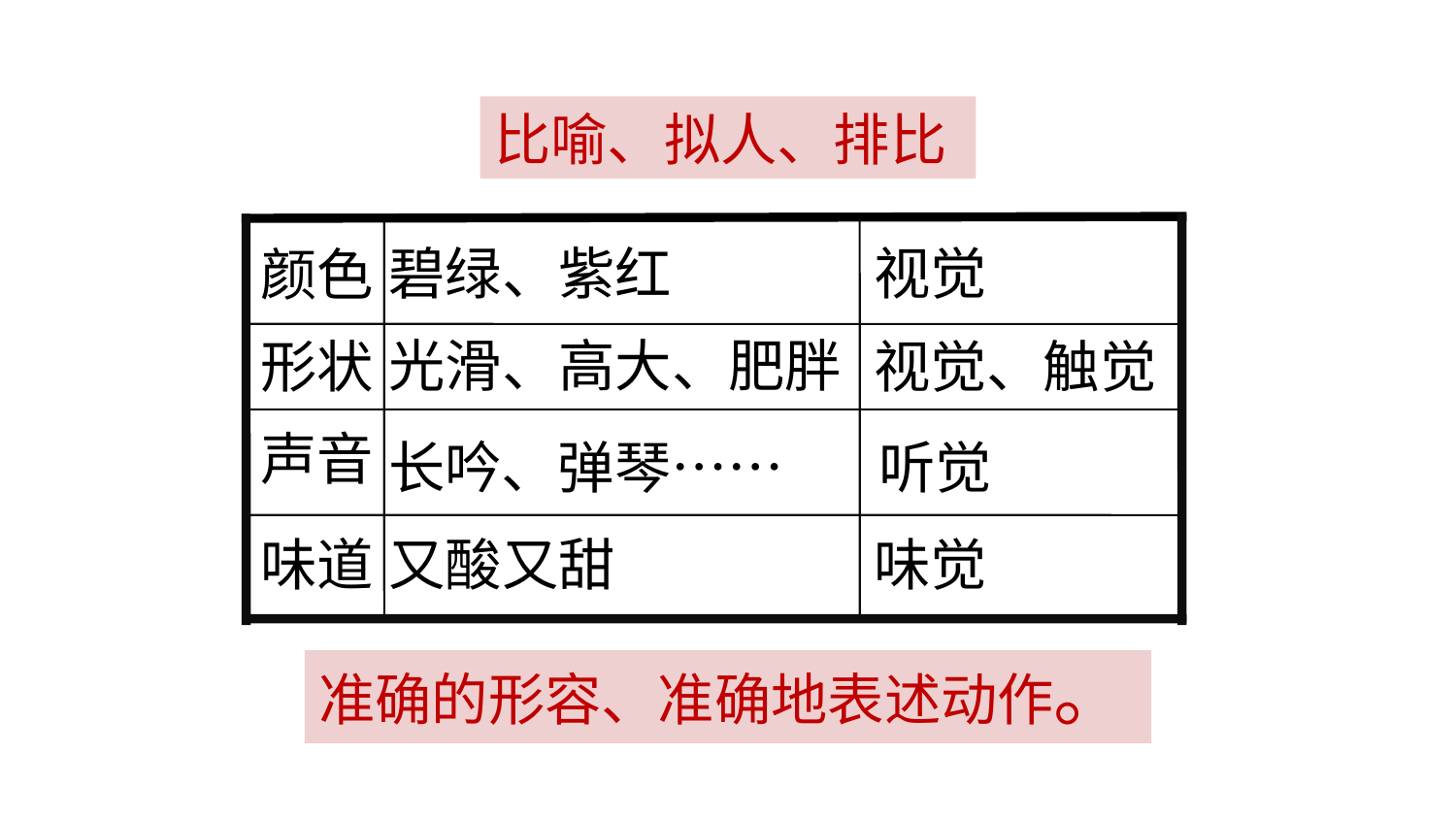

比喻、拟人、排比

颜色

形状
声音

味道

碧绿、紫红
视觉
光滑、高大、肥胖
视觉、触觉
长吟、弹琴……
听觉
又酸又甜
味觉
准确的形容、准确地表述动作。